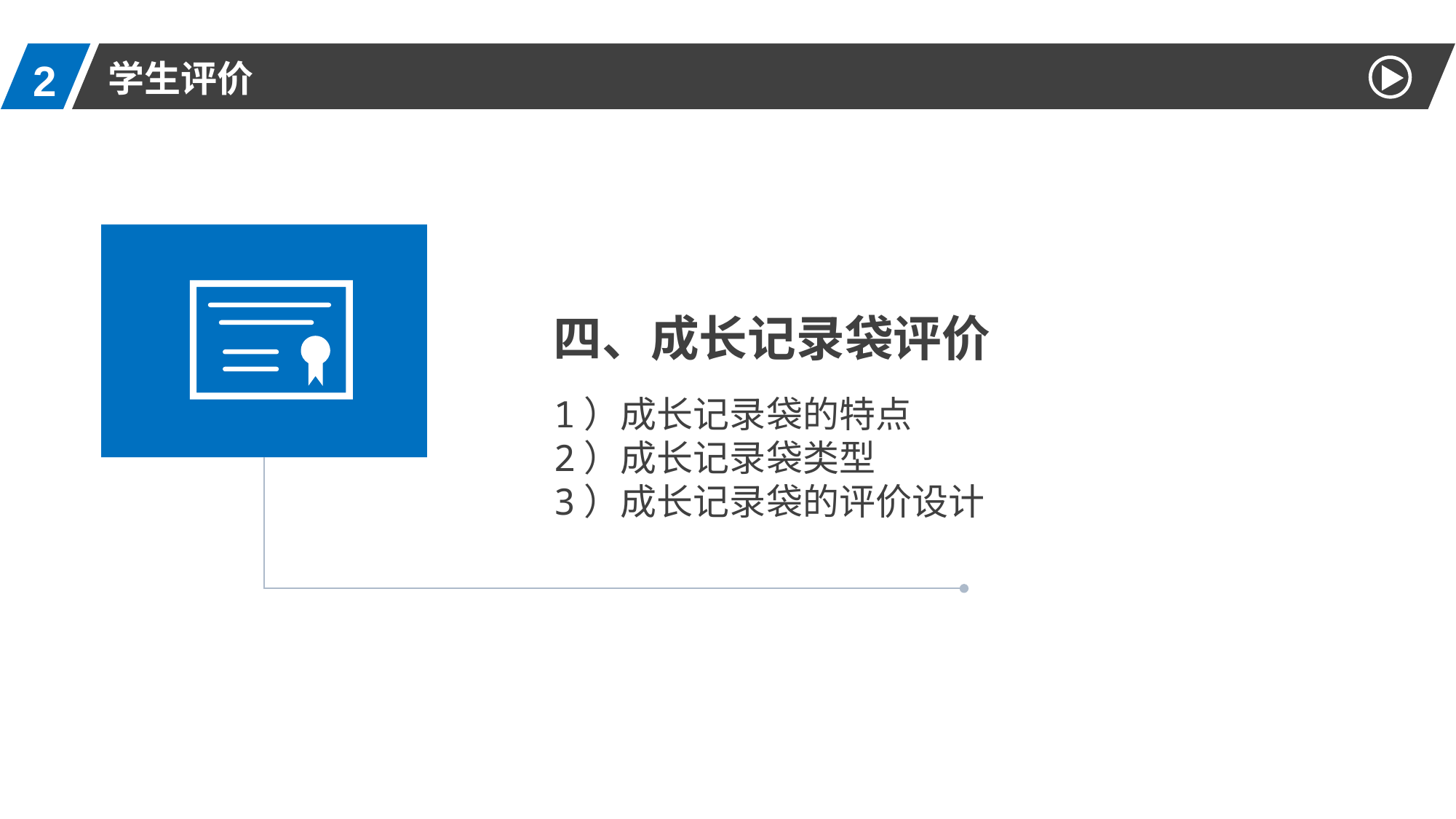

2
学生评价

四、成长记录袋评价
1）成长记录袋的特点
2）成长记录袋类型
3）成长记录袋的评价设计